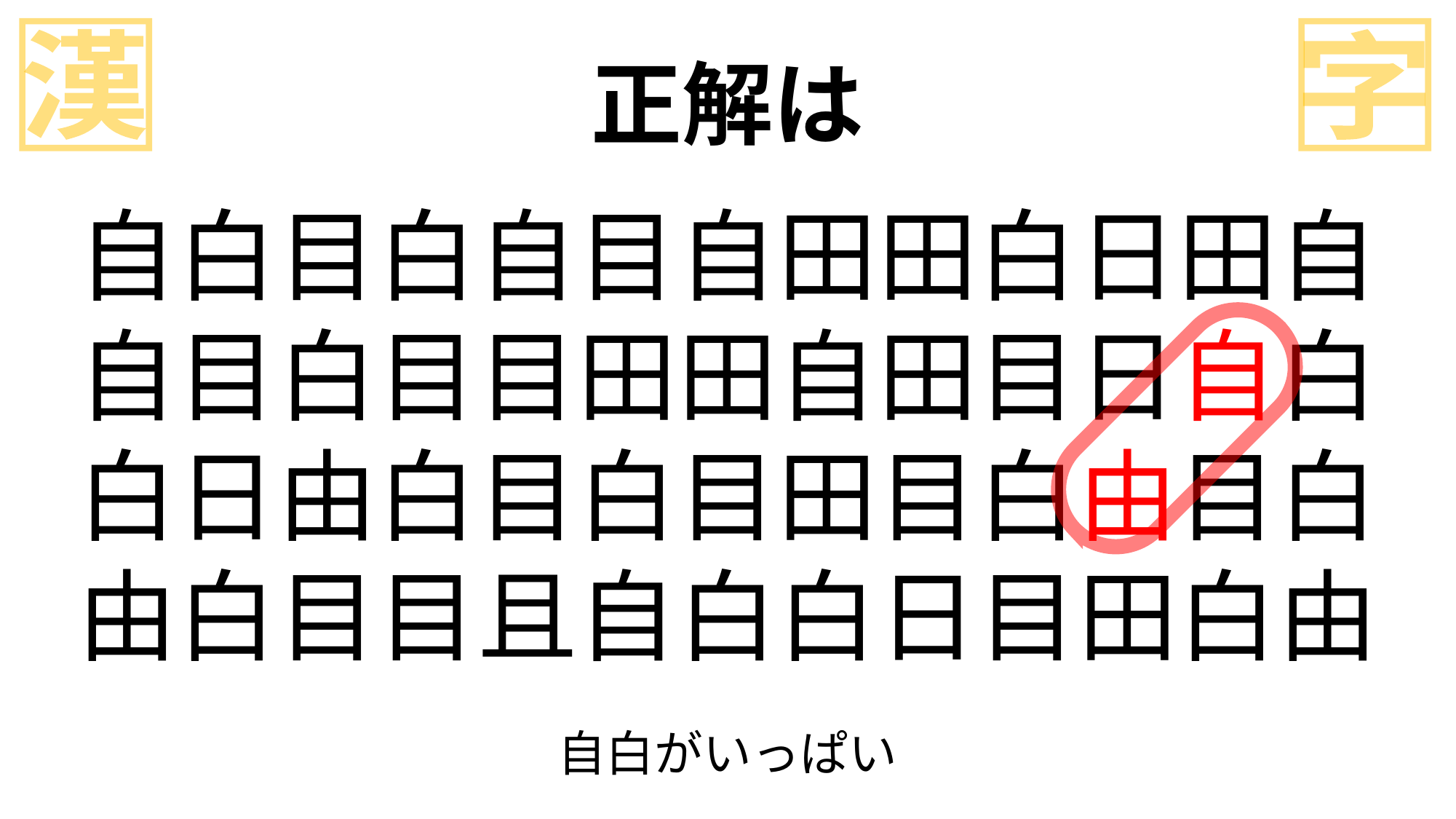

漢

字
正解は
自白目白自目自田田白日田自
自目白目目田田自田目日自白
白日由白目白目田目白由目白
由白目目且自白白日目田白由

自白がいっぱい